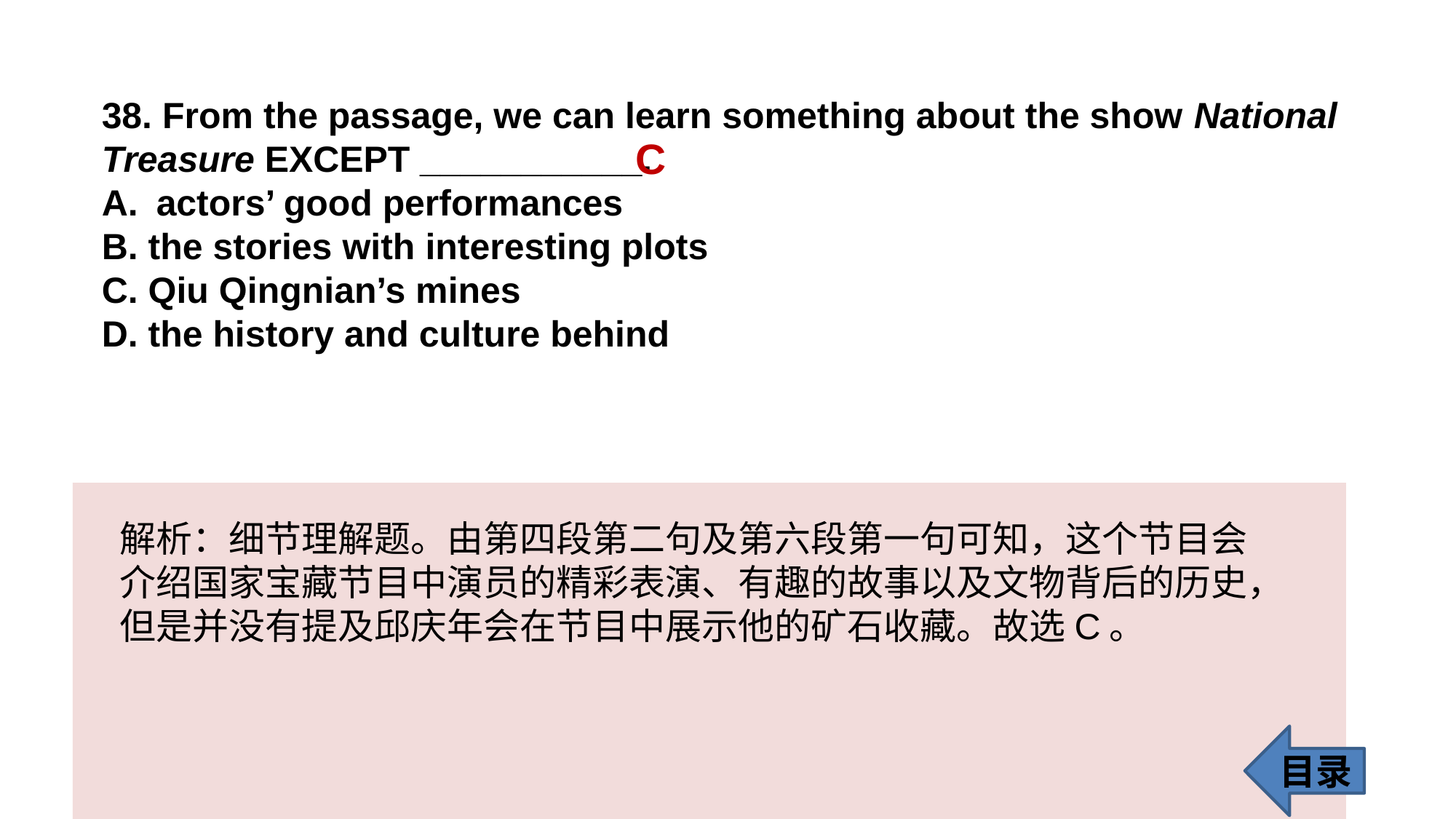

38. From the passage, we can learn something about the show National Treasure EXCEPT ___________.
actors’ good performances
B. the stories with interesting plots
C. Qiu Qingnian’s mines
D. the history and culture behind
C

解析：细节理解题。由第四段第二句及第六段第一句可知，这个节目会介绍国家宝藏节目中演员的精彩表演、有趣的故事以及文物背后的历史，但是并没有提及邱庆年会在节目中展示他的矿石收藏。故选C。
目录
41